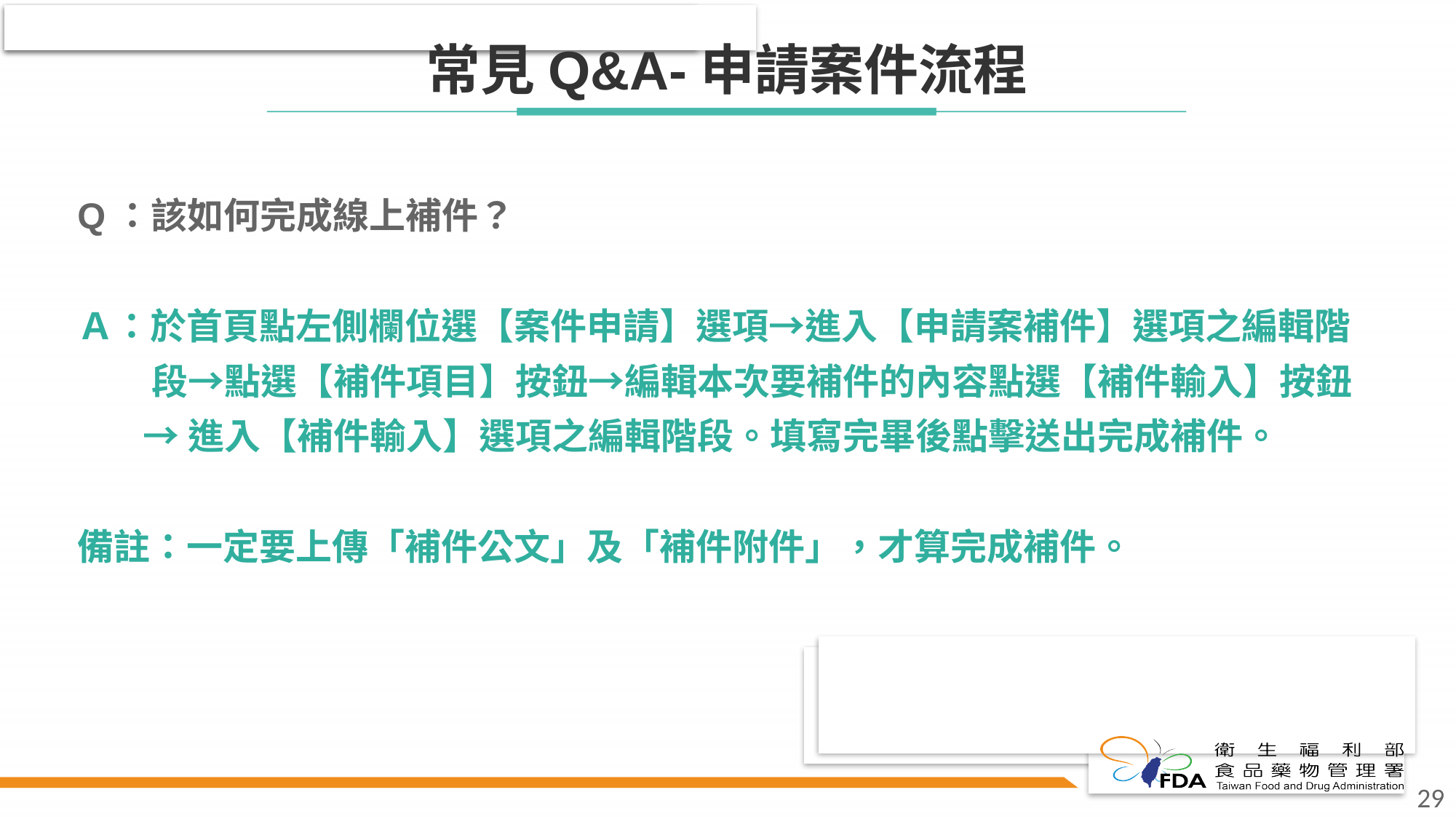

# 常見Q&A-申請案件流程

Q：該如何完成線上補件？

Ａ：於首頁點左側欄位選【案件申請】選項→進入【申請案補件】選項之編輯階
        段→點選【補件項目】按鈕→編輯本次要補件的內容點選【補件輸入】按鈕
        →進入【補件輸入】選項之編輯階段。填寫完畢後點擊送出完成補件。

備註：一定要上傳「補件公文」及「補件附件」，才算完成補件。